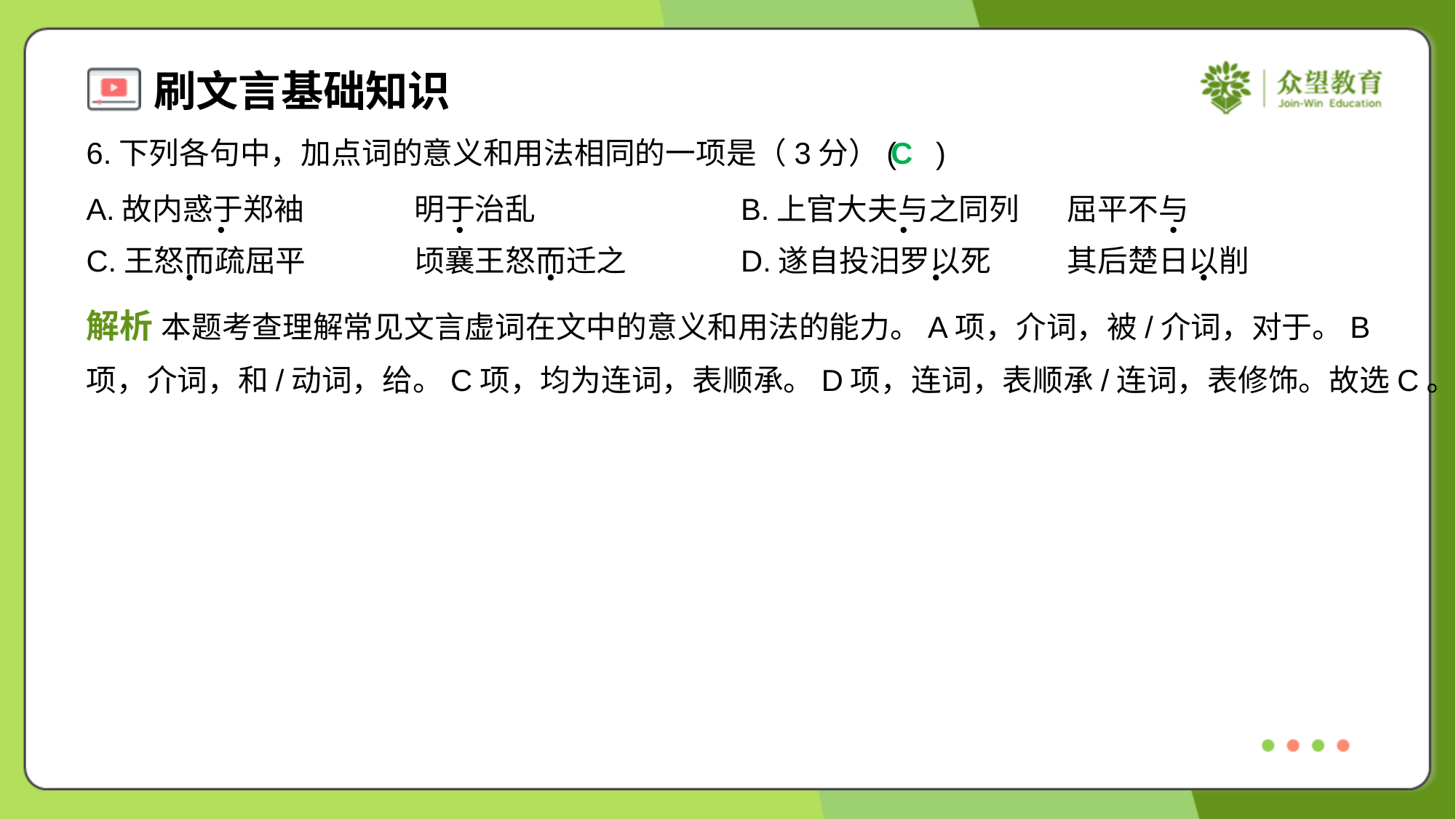

6.下列各句中，加点词的意义和用法相同的一项是（3分）(     )
C
A.故内惑于郑袖	明于治乱	B.上官大夫与之同列	屈平不与
C.王怒而疏屈平	顷襄王怒而迁之	D.遂自投汨罗以死	其后楚日以削

解析 本题考查理解常见文言虚词在文中的意义和用法的能力。A项，介词，被/介词，对于。B
项，介词，和/动词，给。C项，均为连词，表顺承。D项，连词，表顺承/连词，表修饰。故选C。